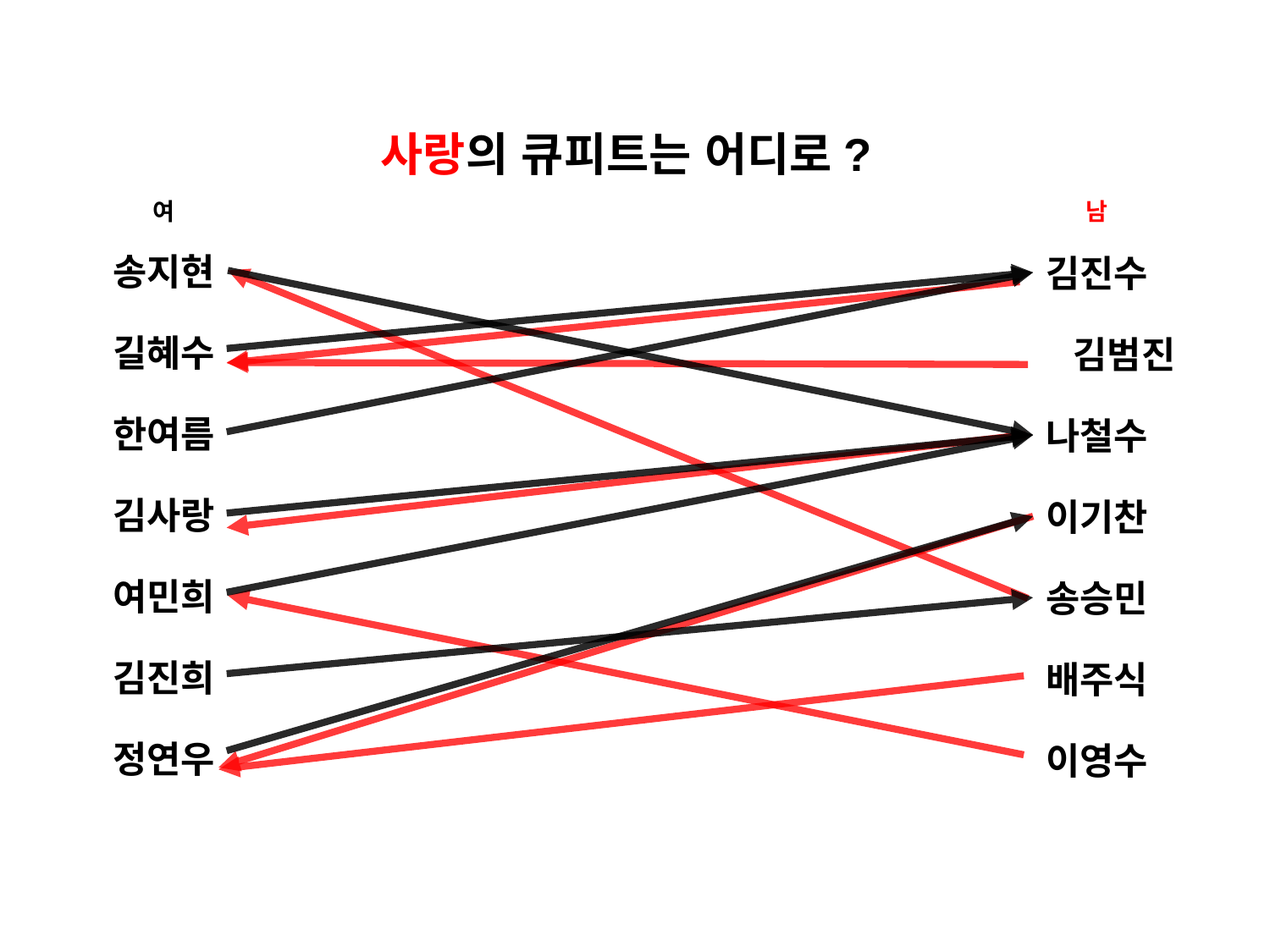

사랑의 큐피트는 어디로?
여
남
송지현
김진수
길혜수
김범진
한여름
나철수
김사랑
이기찬
여민희
송승민
김진희
배주식
정연우
이영수